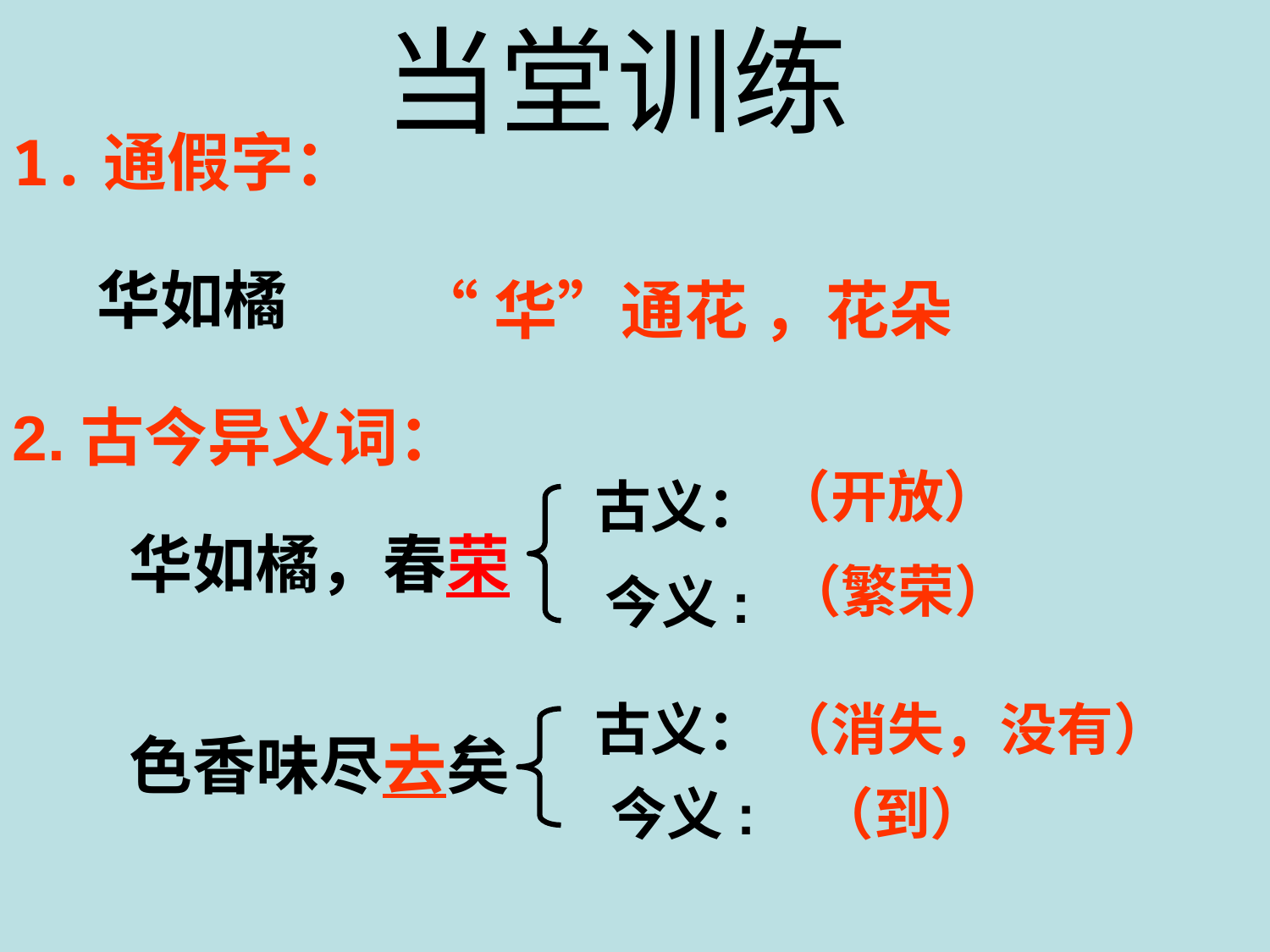

当堂训练
1.通假字：
华如橘
“华”通花 ，花朵
2.古今异义词：
（开放）
古义：

华如橘，春荣
（繁荣）
今义:
古义：
（消失，没有）

色香味尽去矣
 今义:
（到）